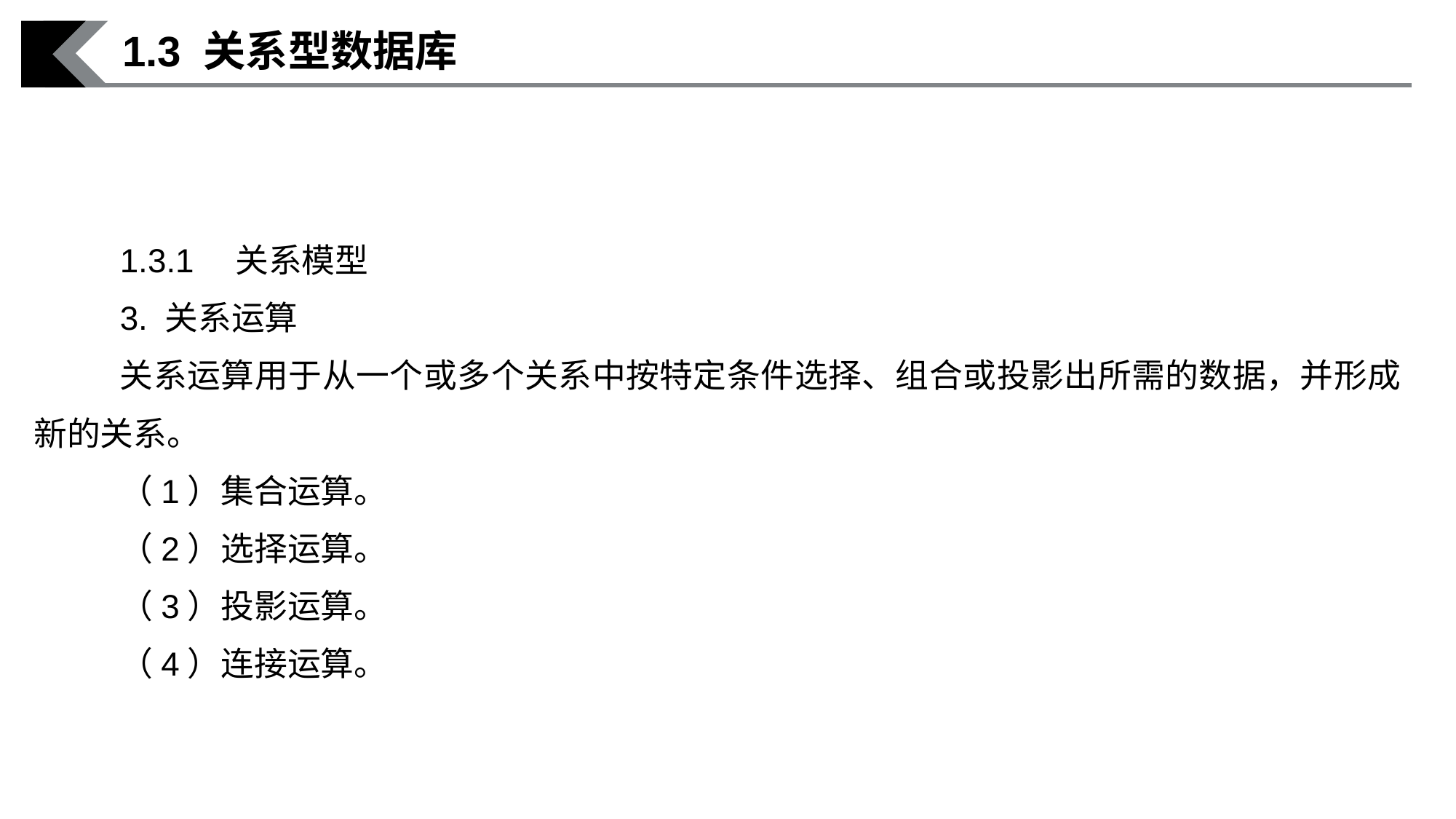

1.3 关系型数据库
1.3.1　关系模型
3. 关系运算
关系运算用于从一个或多个关系中按特定条件选择、组合或投影出所需的数据，并形成新的关系。
（1）集合运算。
（2）选择运算。
（3）投影运算。
（4）连接运算。